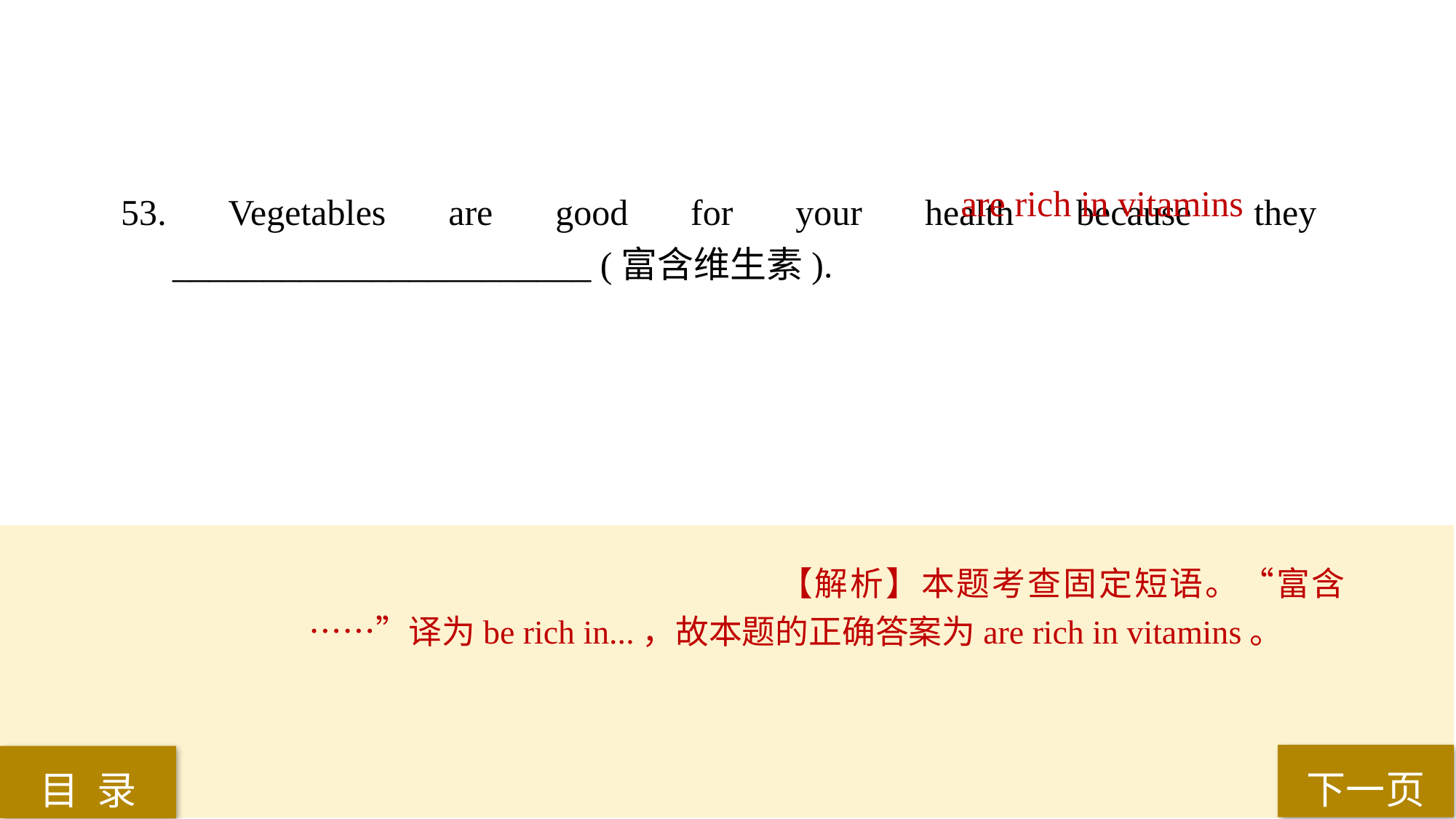

are rich in vitamins
53. Vegetables are good for your health because they _______________________ (富含维生素).
【解析】本题考查固定短语。“富含……”译为be rich in...，故本题的正确答案为are rich in vitamins。